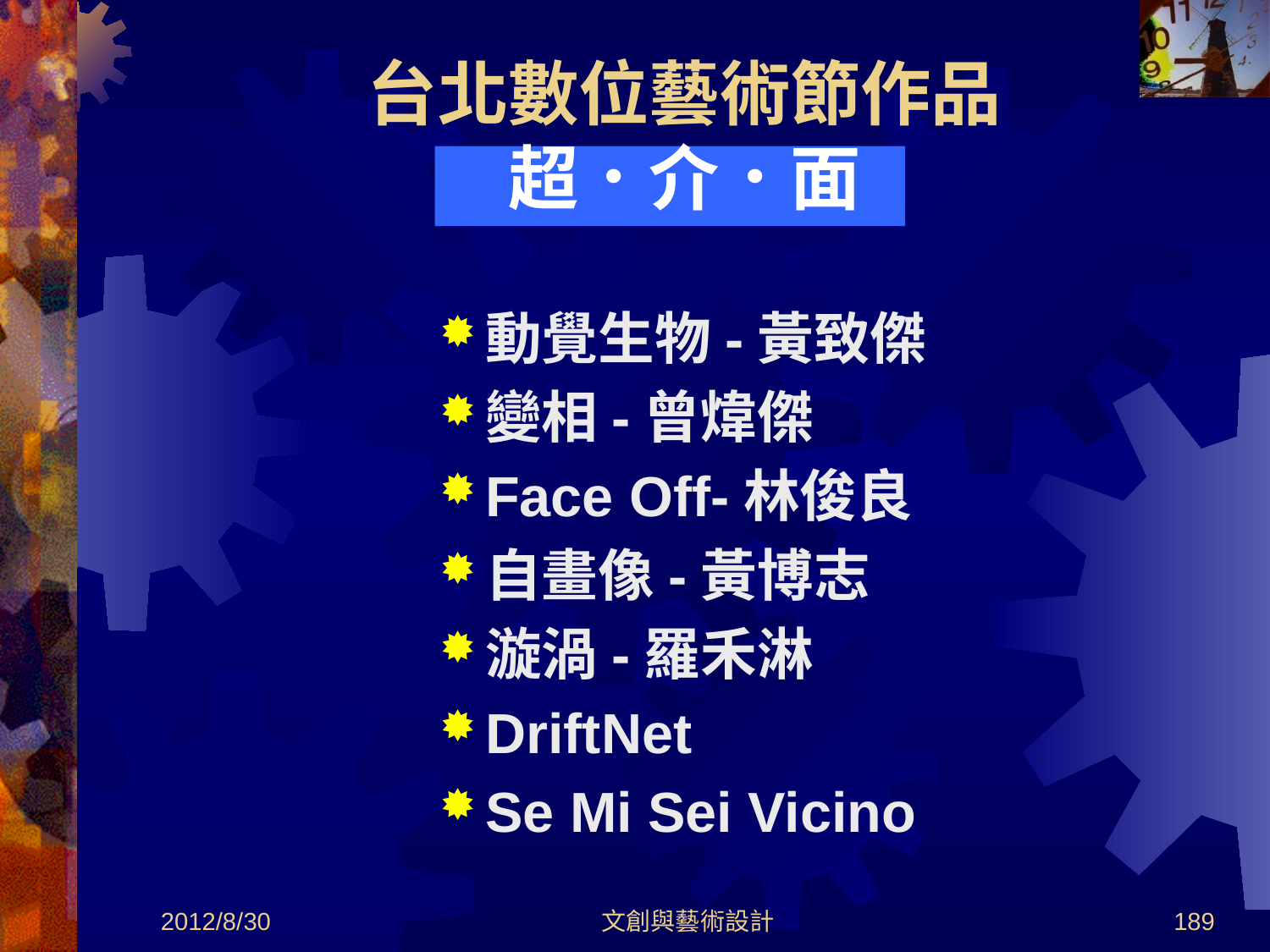

# 台北數位藝術節作品 超．介．面

動覺生物-黃致傑
變相-曾煒傑
Face Off-林俊良
自畫像-黃博志
漩渦-羅禾淋
DriftNet
Se Mi Sei Vicino
2012/8/30
文創與藝術設計
189